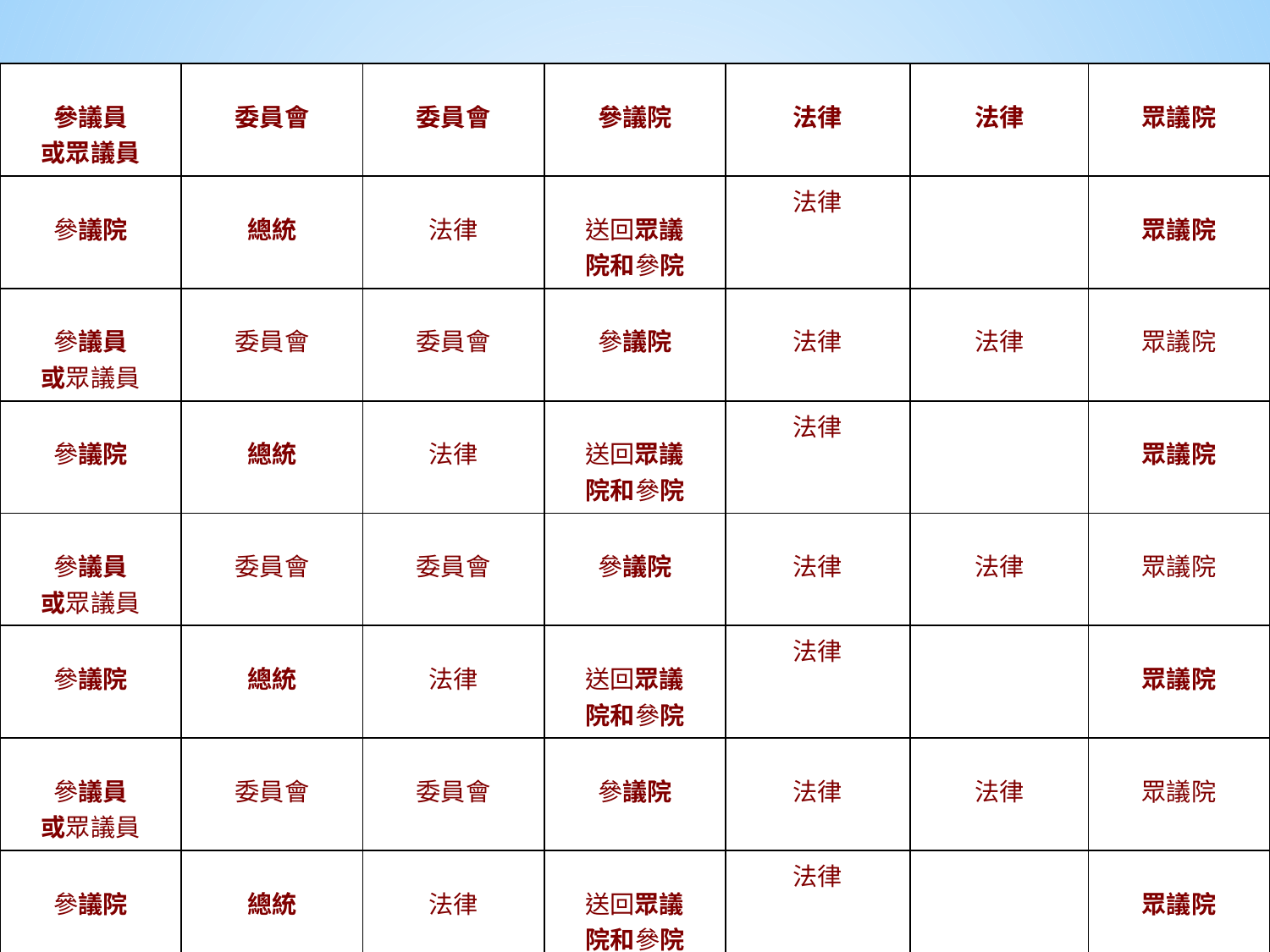

| 參議員 或眾議員 | 委員會 | 委員會 | 參議院 | 法律 | 法律 | 眾議院 |
| --- | --- | --- | --- | --- | --- | --- |
| 參議院 | 總統 | 法律 | 送回眾議 院和參院 | 法律 |  | 眾議院 |
| 參議員 或眾議員 | 委員會 | 委員會 | 參議院 | 法律 | 法律 | 眾議院 |
| 參議院 | 總統 | 法律 | 送回眾議 院和參院 | 法律 |  | 眾議院 |
| 參議員 或眾議員 | 委員會 | 委員會 | 參議院 | 法律 | 法律 | 眾議院 |
| 參議院 | 總統 | 法律 | 送回眾議 院和參院 | 法律 |  | 眾議院 |
| 參議員 或眾議員 | 委員會 | 委員會 | 參議院 | 法律 | 法律 | 眾議院 |
| 參議院 | 總統 | 法律 | 送回眾議 院和參院 | 法律 |  | 眾議院 |